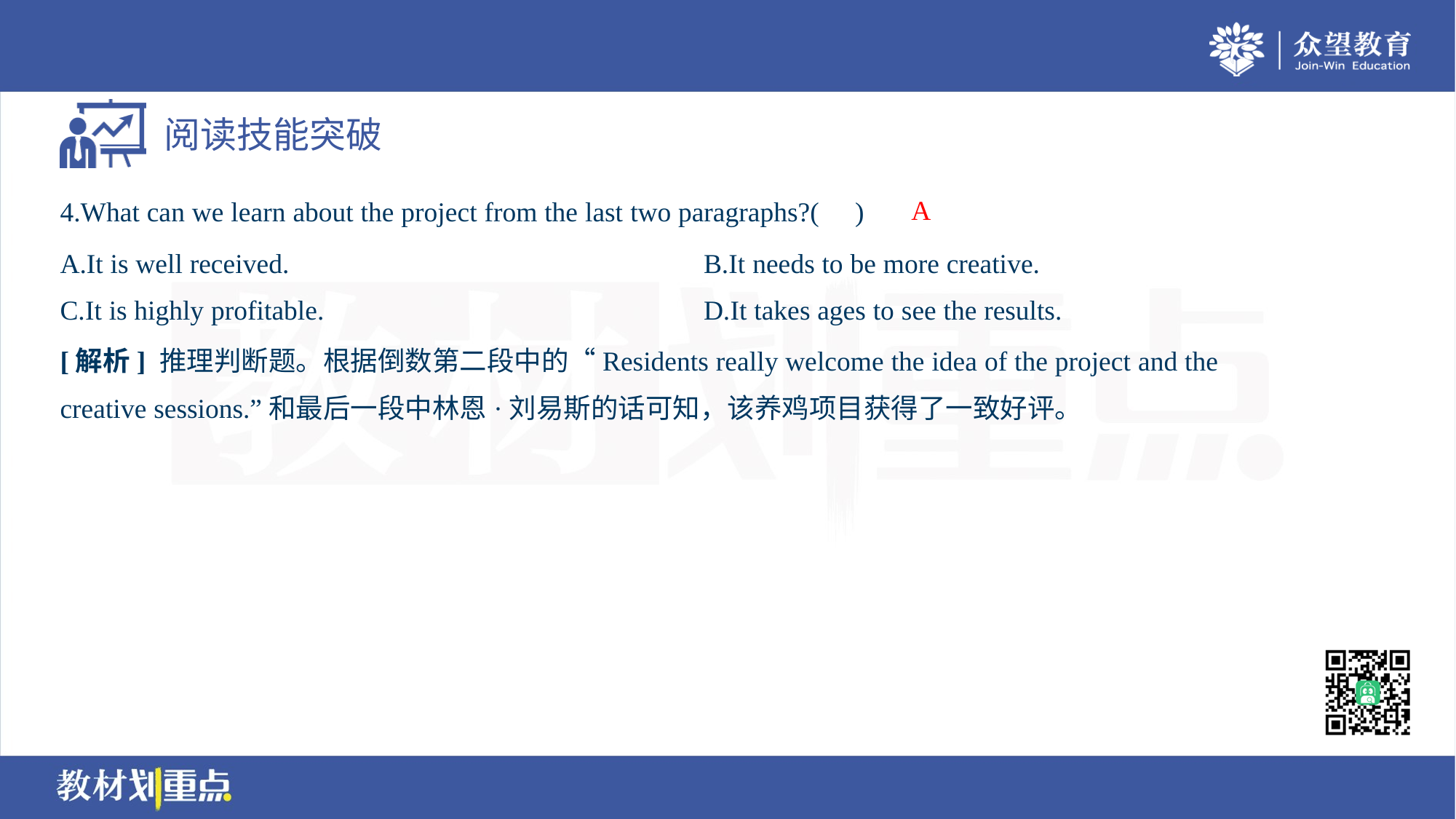

A
4.What can we learn about the project from the last two paragraphs?(     )
A.It is well received.	B.It needs to be more creative.
C.It is highly profitable.	D.It takes ages to see the results.
[解析] 推理判断题。根据倒数第二段中的“Residents really welcome the idea of the project and the
creative sessions.”和最后一段中林恩·刘易斯的话可知，该养鸡项目获得了一致好评。